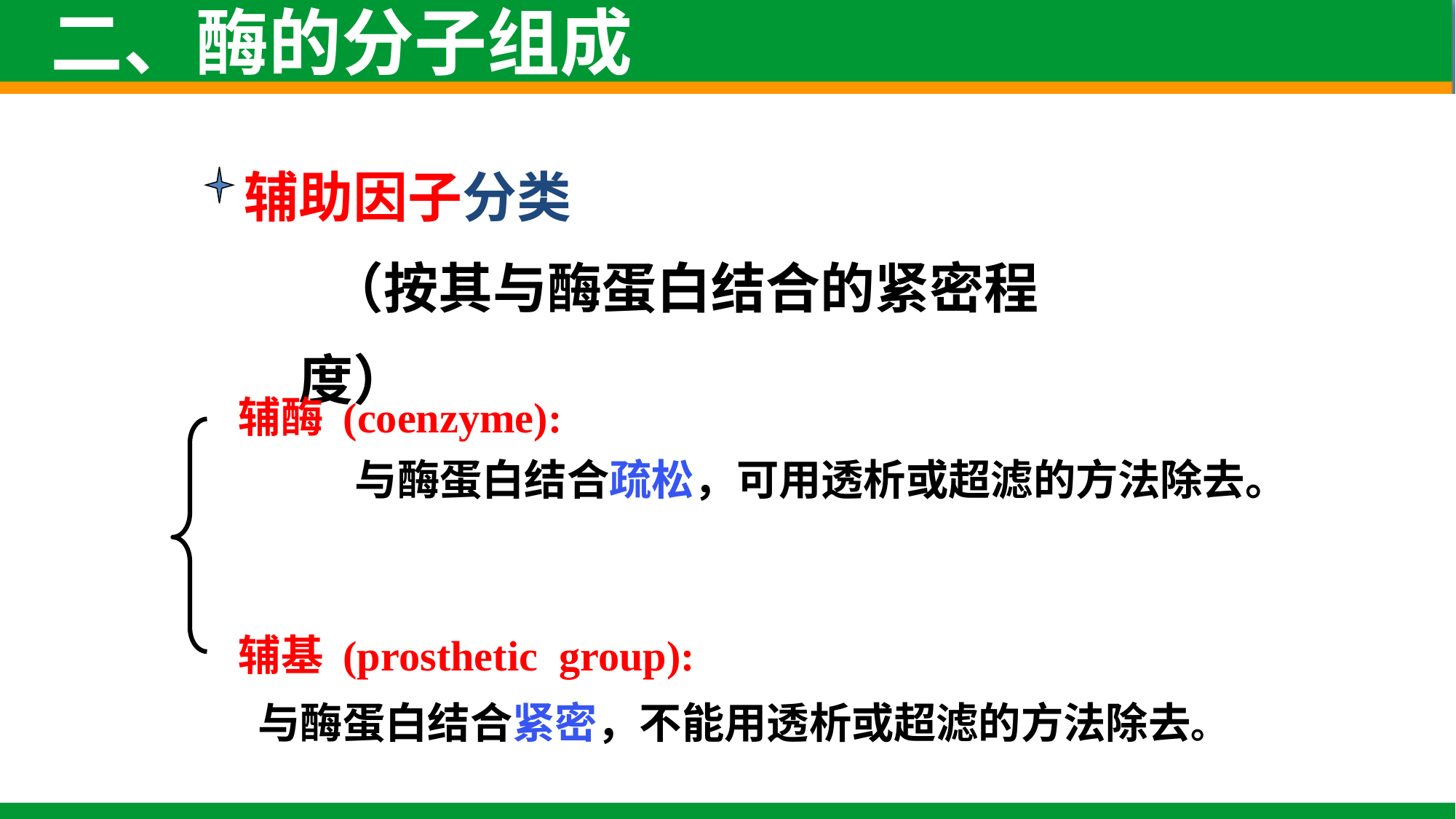

二、酶的分子组成
辅助因子分类
（按其与酶蛋白结合的紧密程度）

  辅酶 (coenzyme):
与酶蛋白结合疏松，可用透析或超滤的方法除去。

  辅基 (prosthetic  group):
与酶蛋白结合紧密，不能用透析或超滤的方法除去。